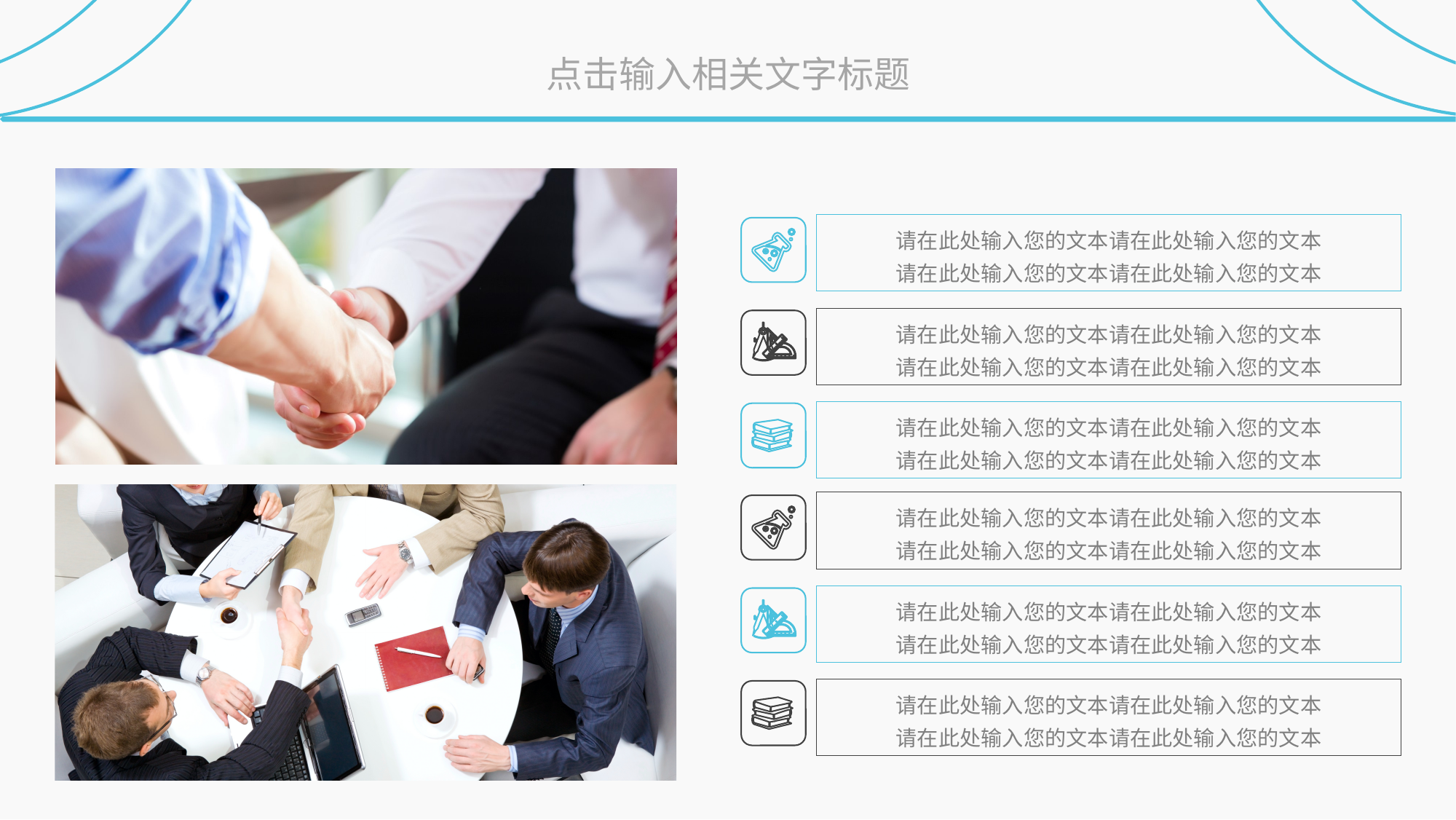

点击输入相关文字标题

请在此处输入您的文本请在此处输入您的文本
请在此处输入您的文本请在此处输入您的文本

请在此处输入您的文本请在此处输入您的文本
请在此处输入您的文本请在此处输入您的文本

请在此处输入您的文本请在此处输入您的文本
请在此处输入您的文本请在此处输入您的文本

请在此处输入您的文本请在此处输入您的文本
请在此处输入您的文本请在此处输入您的文本

请在此处输入您的文本请在此处输入您的文本
请在此处输入您的文本请在此处输入您的文本

请在此处输入您的文本请在此处输入您的文本
请在此处输入您的文本请在此处输入您的文本